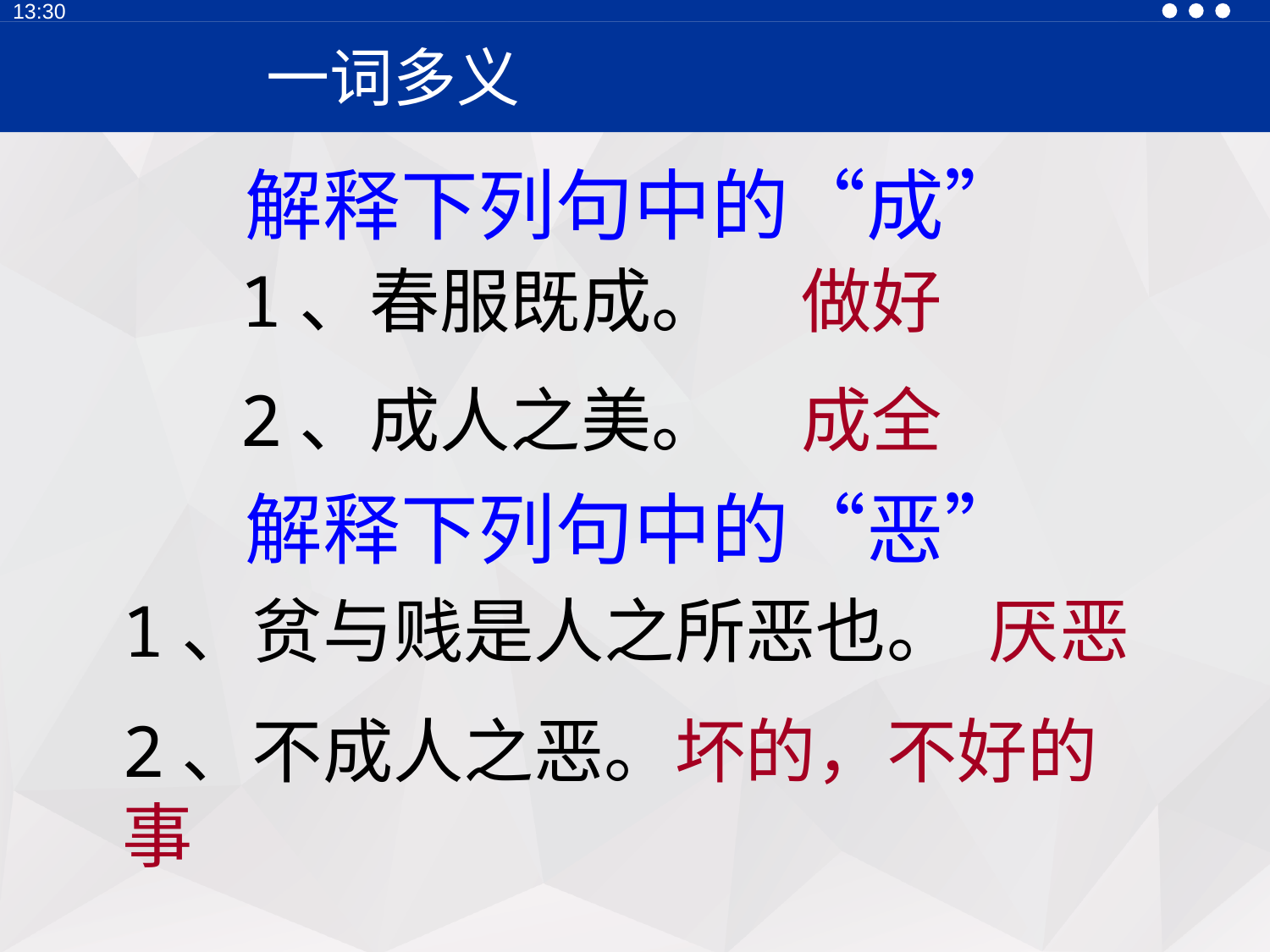

13:30

一词多义
解释下列句中的“成”
1、春服既成。     做好
2、成人之美。     成全
解释下列句中的“恶”
1、贫与贱是人之所恶也。  厌恶
2、不成人之恶。坏的，不好的事